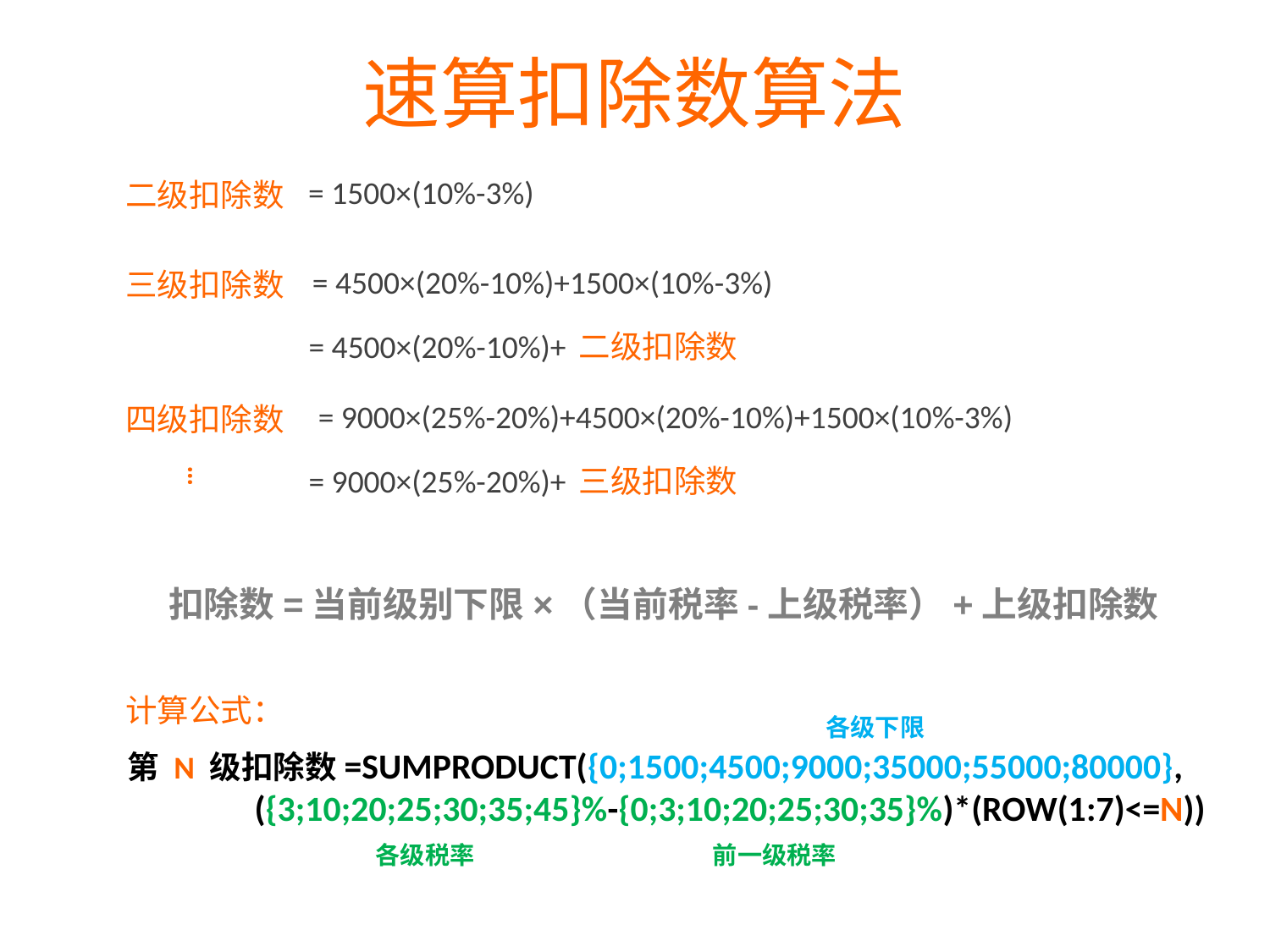

速算扣除数算法
= 1500×(10%-3%)
二级扣除数
= 4500×(20%-10%)+1500×(10%-3%)
三级扣除数
= 4500×(20%-10%)+
二级扣除数
= 9000×(25%-20%)+4500×(20%-10%)+1500×(10%-3%)
四级扣除数
…
= 9000×(25%-20%)+
三级扣除数
扣除数=当前级别下限×（当前税率-上级税率）+上级扣除数
计算公式：
各级下限
第 N 级扣除数=SUMPRODUCT({0;1500;4500;9000;35000;55000;80000},
	({3;10;20;25;30;35;45}%-{0;3;10;20;25;30;35}%)*(ROW(1:7)<=N))
各级税率
前一级税率